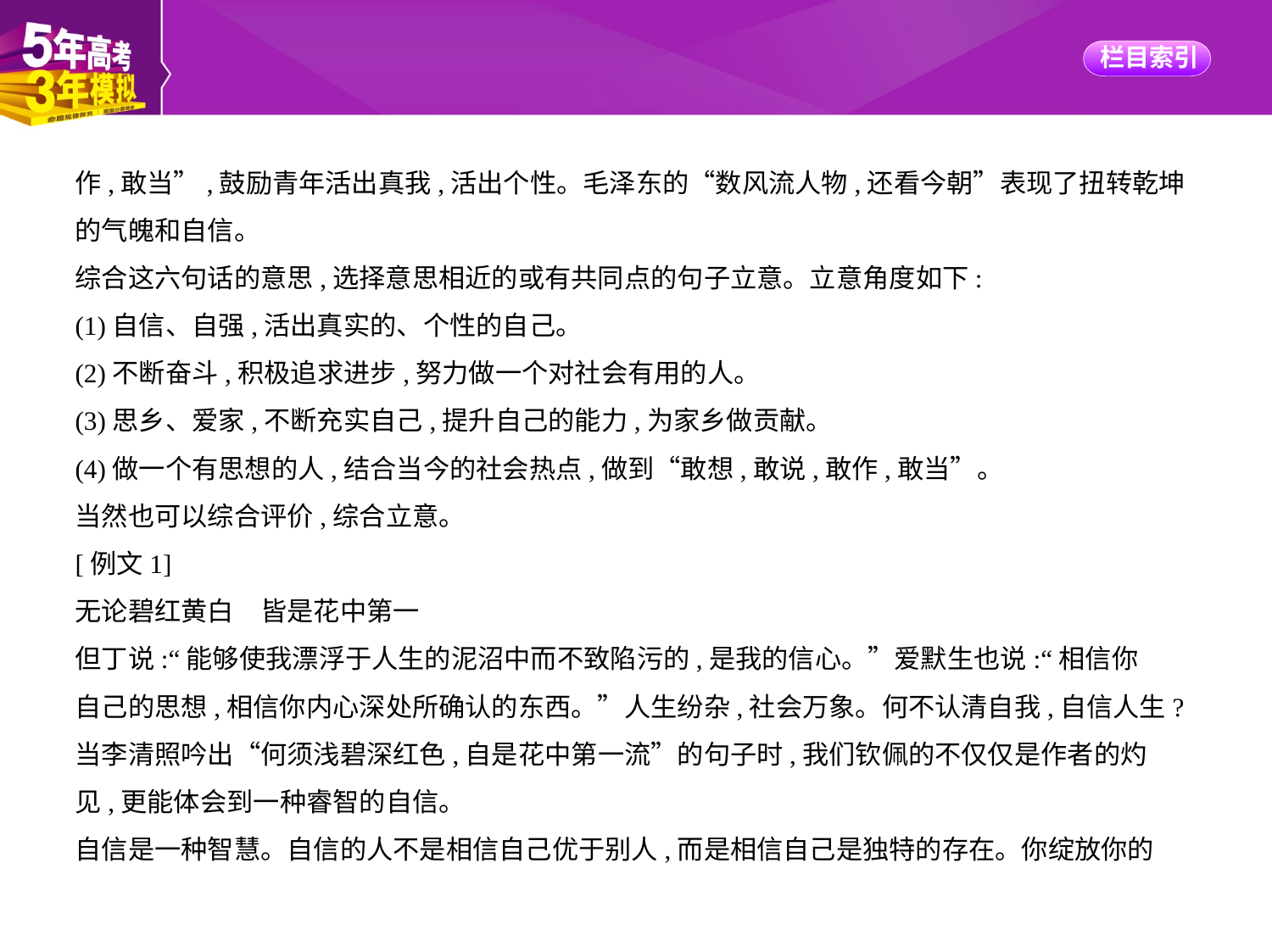

作,敢当”,鼓励青年活出真我,活出个性。毛泽东的“数风流人物,还看今朝”表现了扭转乾坤
的气魄和自信。
综合这六句话的意思,选择意思相近的或有共同点的句子立意。立意角度如下:
(1)自信、自强,活出真实的、个性的自己。
(2)不断奋斗,积极追求进步,努力做一个对社会有用的人。
(3)思乡、爱家,不断充实自己,提升自己的能力,为家乡做贡献。
(4)做一个有思想的人,结合当今的社会热点,做到“敢想,敢说,敢作,敢当”。
当然也可以综合评价,综合立意。
[例文1]
无论碧红黄白　皆是花中第一
但丁说:“能够使我漂浮于人生的泥沼中而不致陷污的,是我的信心。”爱默生也说:“相信你
自己的思想,相信你内心深处所确认的东西。”人生纷杂,社会万象。何不认清自我,自信人生?
当李清照吟出“何须浅碧深红色,自是花中第一流”的句子时,我们钦佩的不仅仅是作者的灼
见,更能体会到一种睿智的自信。
自信是一种智慧。自信的人不是相信自己优于别人,而是相信自己是独特的存在。你绽放你的